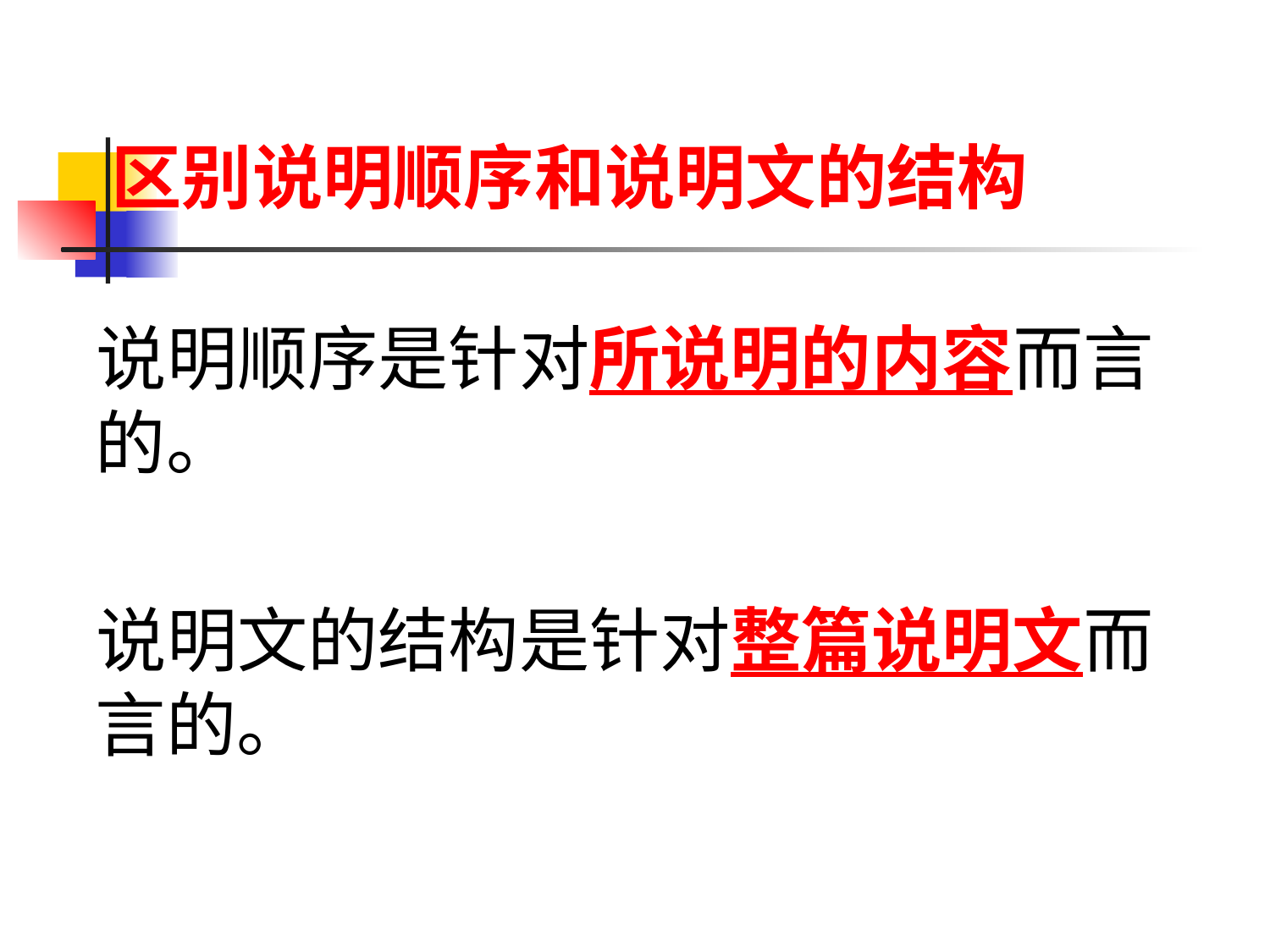

# 区别说明顺序和说明文的结构
  说明顺序是针对所说明的内容而言的。

  说明文的结构是针对整篇说明文而言的。